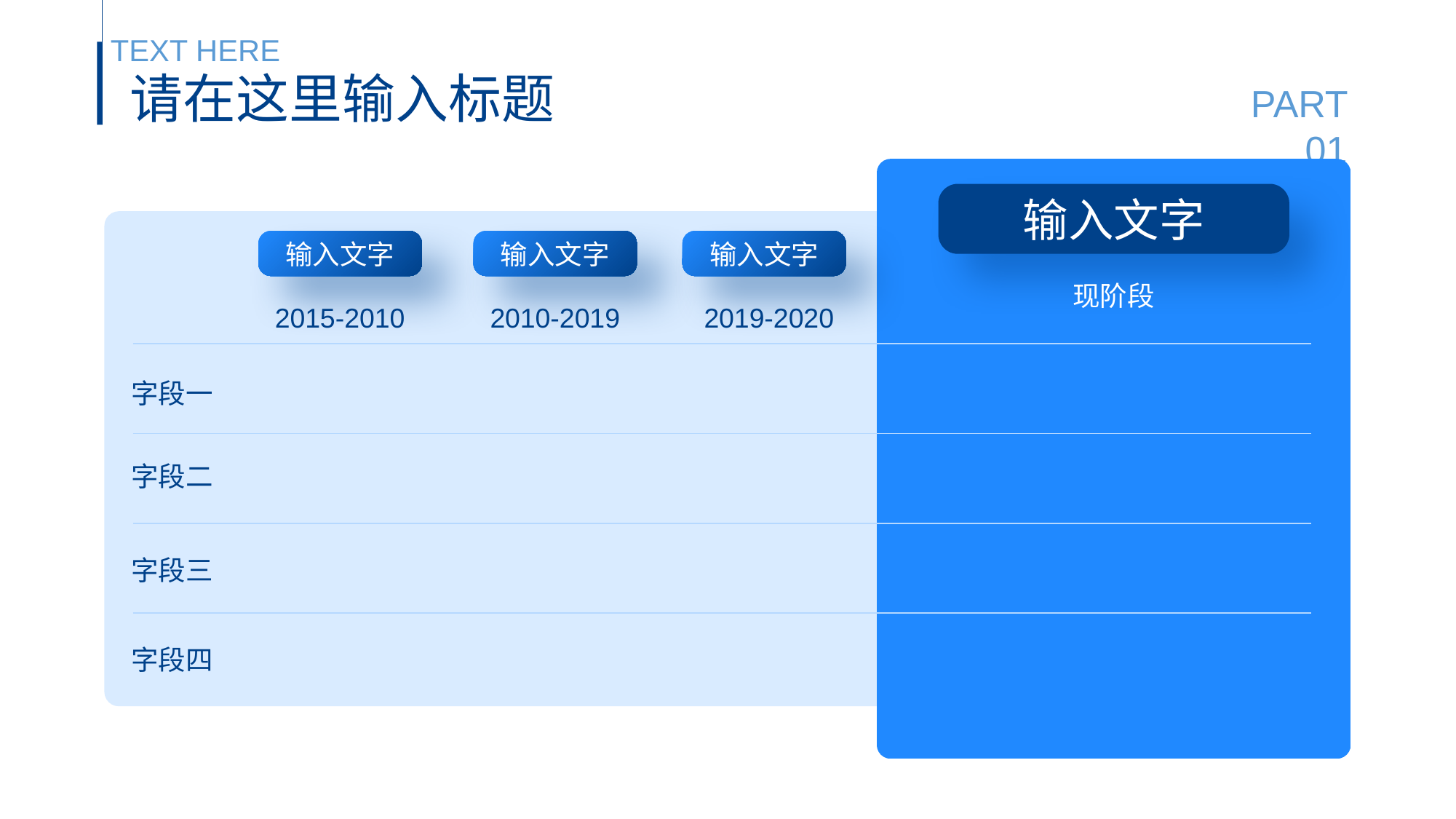

TEXT HERE
请在这里输入标题
PART 01

输入文字

输入文字
输入文字
输入文字
现阶段
2015-2010
2010-2019
2019-2020
字段一
字段二
字段三
字段四